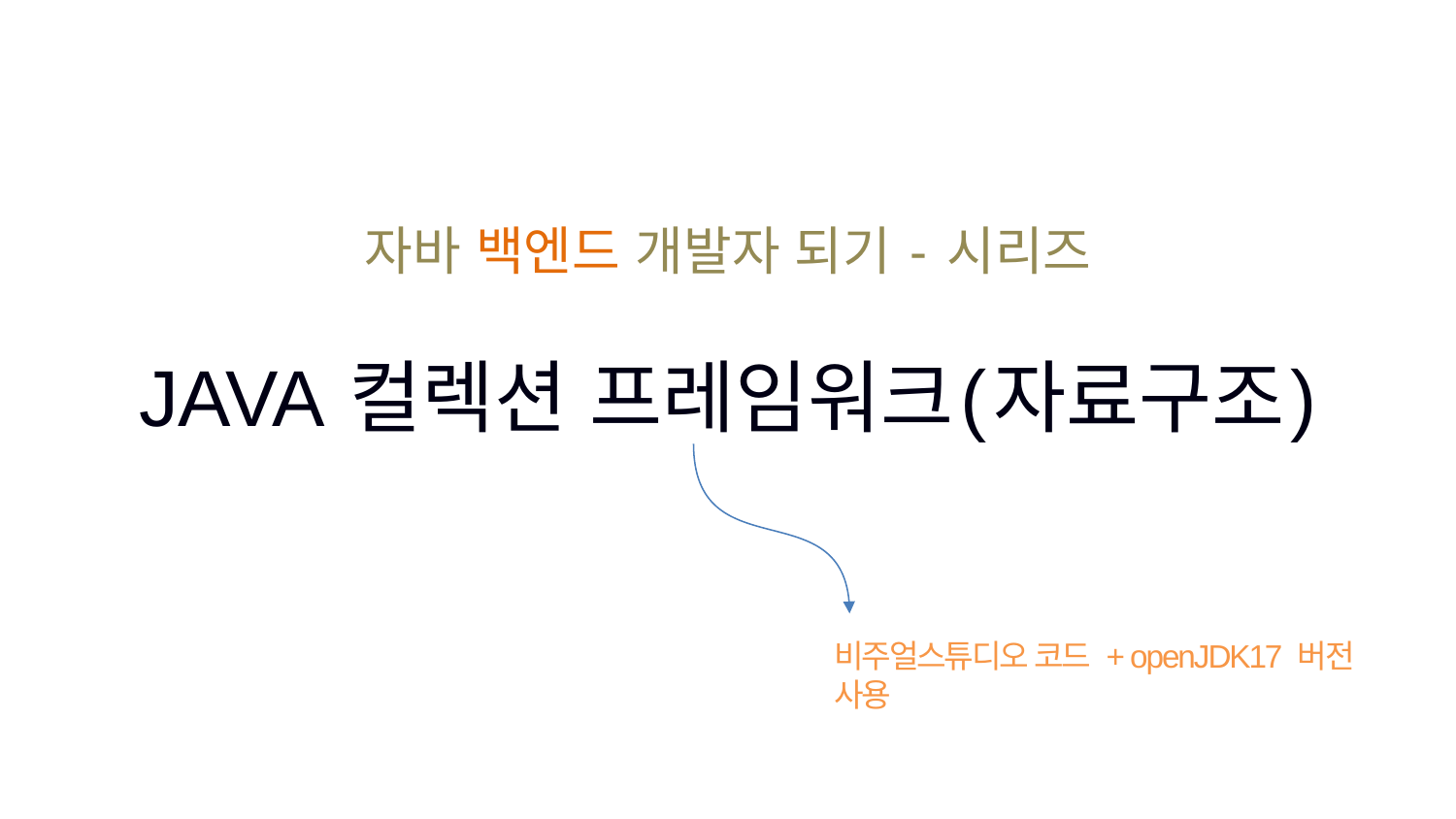

자바 백엔드 개발자 되기 - 시리즈
JAVA 컬렉션 프레임워크(자료구조)
비주얼스튜디오 코드 + openJDK17 버전 사용